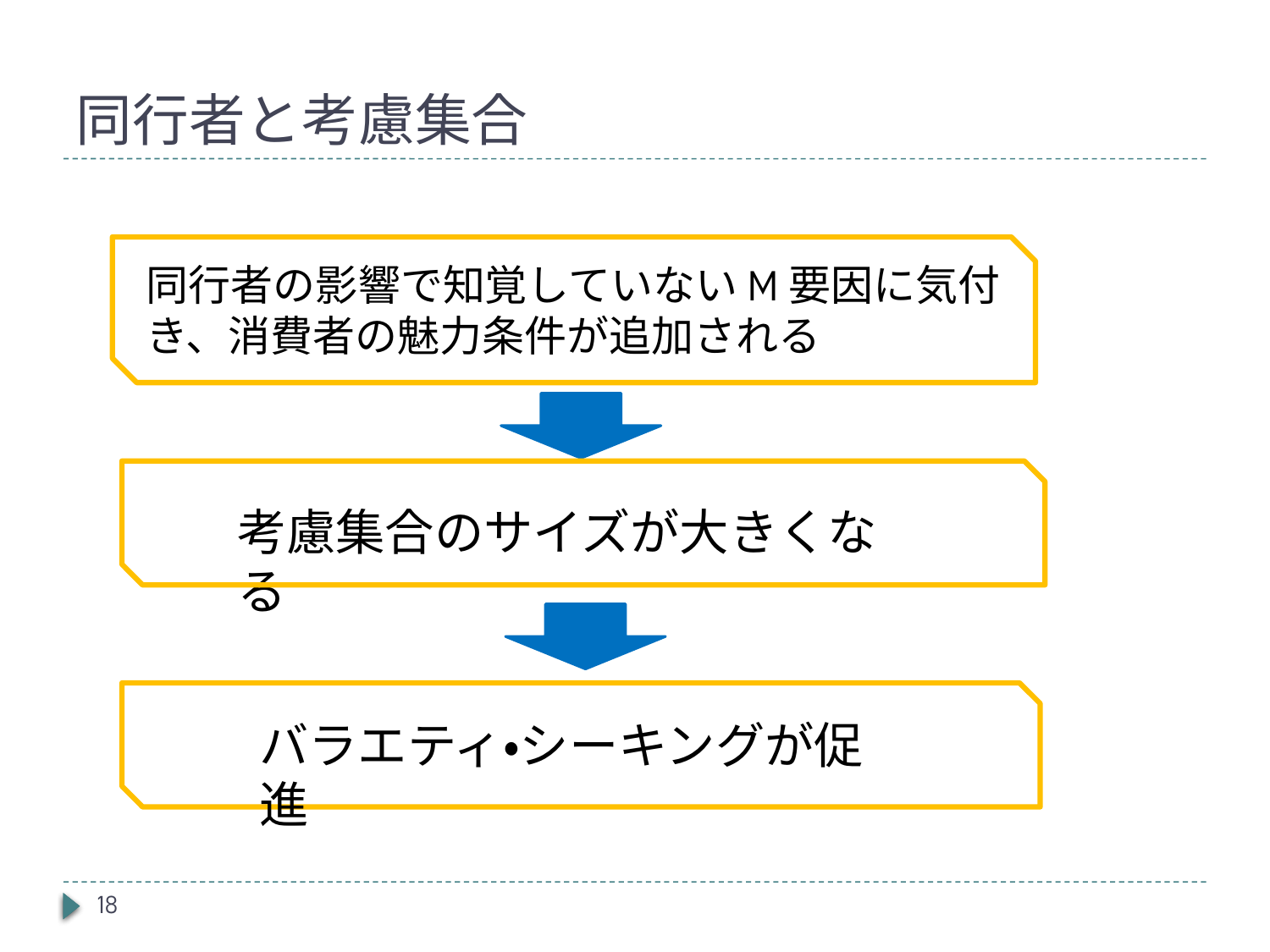

# 同行者と考慮集合

同行者の影響で知覚していないM要因に気付き、消費者の魅力条件が追加される

考慮集合のサイズが大きくなる

バラエティ・シーキングが促進
18